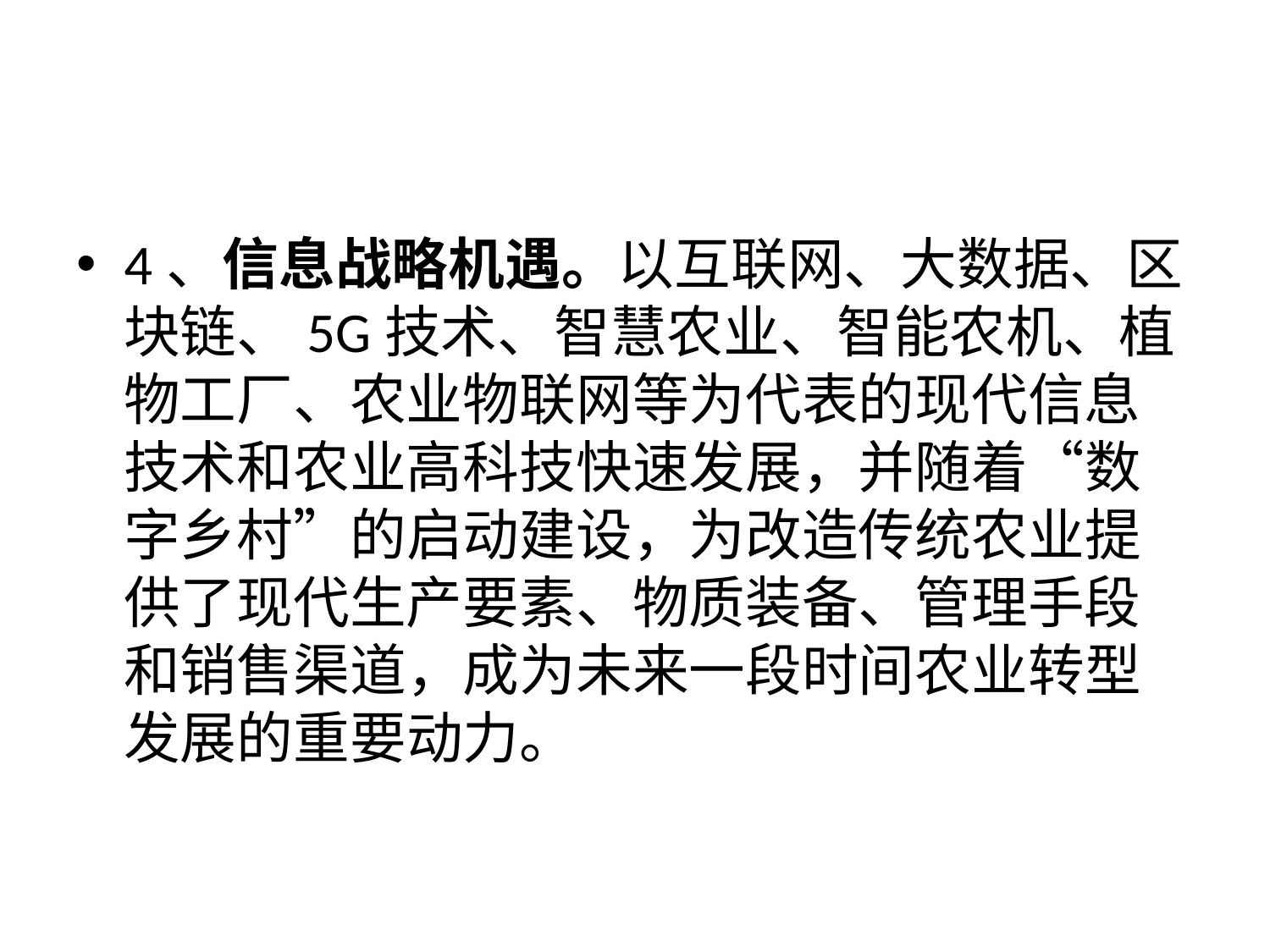

#
4、信息战略机遇。以互联网、大数据、区块链、5G技术、智慧农业、智能农机、植物工厂、农业物联网等为代表的现代信息技术和农业高科技快速发展，并随着“数字乡村”的启动建设，为改造传统农业提供了现代生产要素、物质装备、管理手段和销售渠道，成为未来一段时间农业转型发展的重要动力。